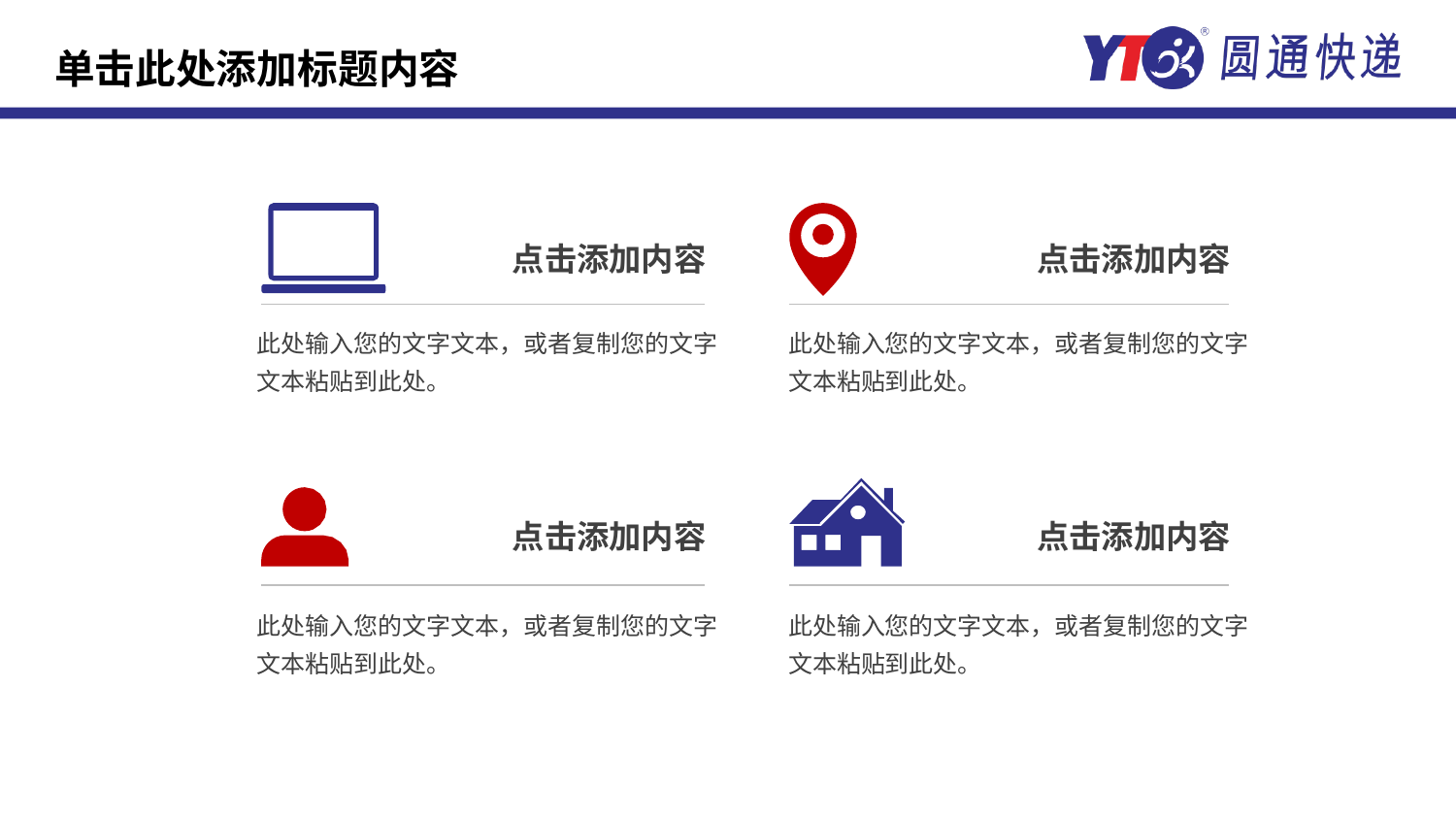

单击此处添加标题内容

点击添加内容
点击添加内容
此处输入您的文字文本，或者复制您的文字文本粘贴到此处。
此处输入您的文字文本，或者复制您的文字文本粘贴到此处。

点击添加内容
点击添加内容
此处输入您的文字文本，或者复制您的文字文本粘贴到此处。
此处输入您的文字文本，或者复制您的文字文本粘贴到此处。